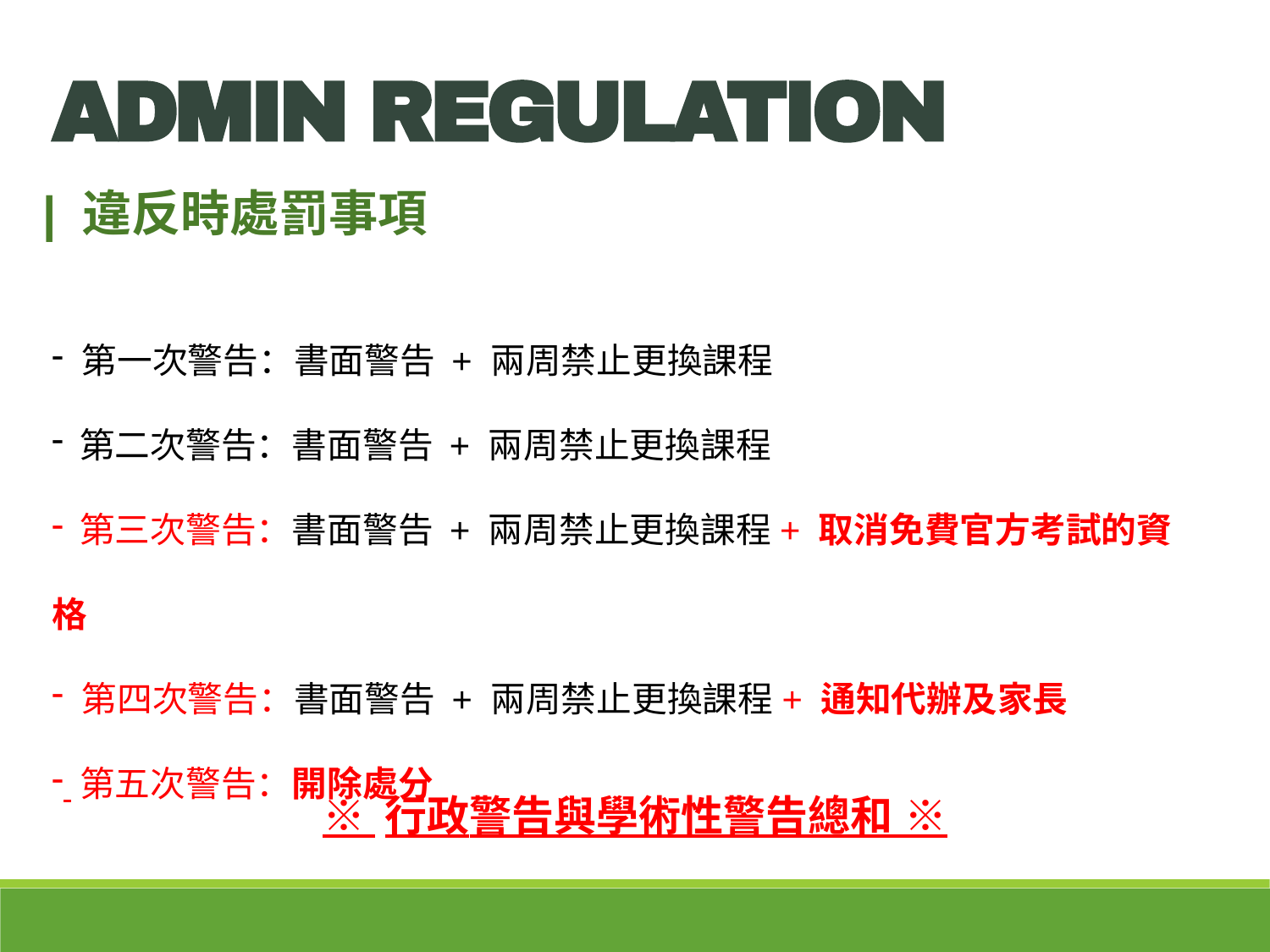

ADMIN regulation
| 違反時處罰事項
 第一次警告：書面警告 + 兩周禁止更換課程
 第二次警告：書面警告 + 兩周禁止更換課程
 第三次警告：書面警告 + 兩周禁止更換課程+ 取消免費官方考試的資格
 第四次警告：書面警告 + 兩周禁止更換課程+ 通知代辦及家長
 第五次警告：開除處分

※ 行政警告與學術性警告總和 ※